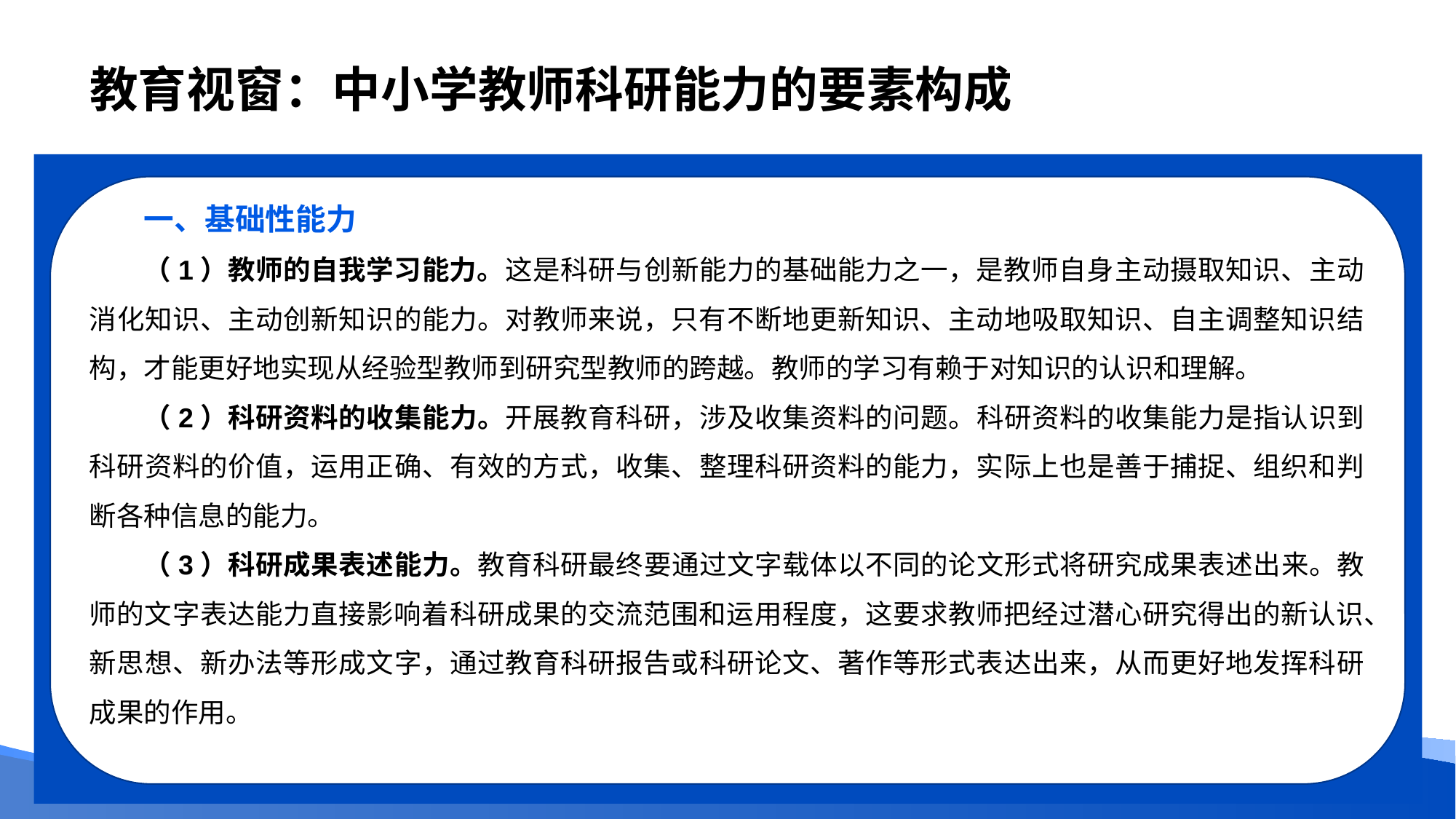

# 教育视窗：中小学教师科研能力的要素构成

一、基础性能力
（1）教师的自我学习能力。这是科研与创新能力的基础能力之一，是教师自身主动摄取知识、主动消化知识、主动创新知识的能力。对教师来说，只有不断地更新知识、主动地吸取知识、自主调整知识结构，才能更好地实现从经验型教师到研究型教师的跨越。教师的学习有赖于对知识的认识和理解。
（2）科研资料的收集能力。开展教育科研，涉及收集资料的问题。科研资料的收集能力是指认识到科研资料的价值，运用正确、有效的方式，收集、整理科研资料的能力，实际上也是善于捕捉、组织和判断各种信息的能力。
（3）科研成果表述能力。教育科研最终要通过文字载体以不同的论文形式将研究成果表述出来。教师的文字表达能力直接影响着科研成果的交流范围和运用程度，这要求教师把经过潜心研究得出的新认识、新思想、新办法等形成文字，通过教育科研报告或科研论文、著作等形式表达出来，从而更好地发挥科研成果的作用。